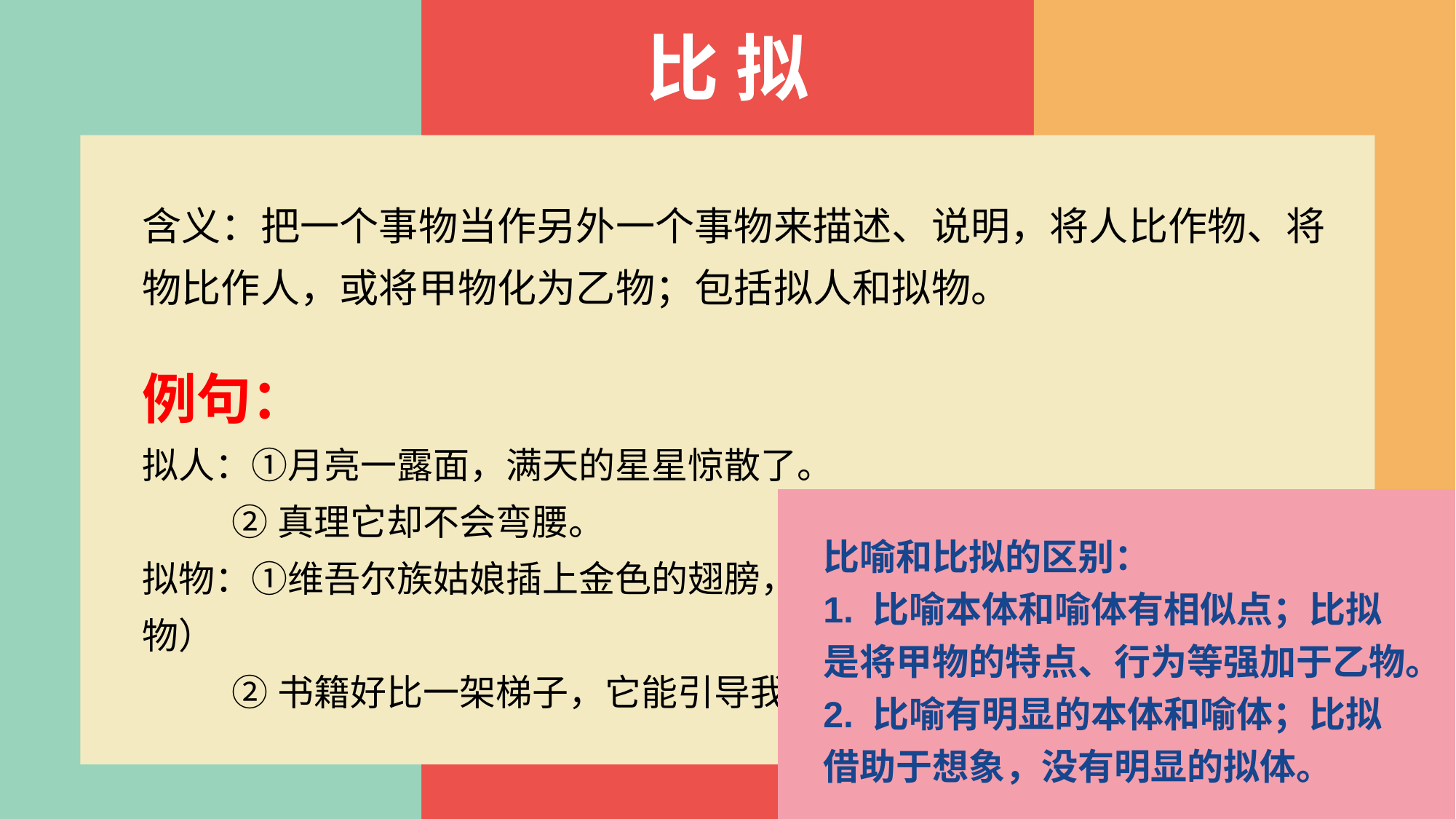

比 拟

含义：把一个事物当作另外一个事物来描述、说明，将人比作物、将物比作人，或将甲物化为乙物；包括拟人和拟物。
例句：
拟人：①月亮一露面，满天的星星惊散了。
           ②真理它却不会弯腰。
拟物：①维吾尔族姑娘插上金色的翅膀，在广阔的天地里飞翔。（人拟物）
           ②书籍好比一架梯子，它能引导我们登上知识的殿堂。（物拟物）

比喻和比拟的区别：
1. 比喻本体和喻体有相似点；比拟是将甲物的特点、行为等强加于乙物。
2. 比喻有明显的本体和喻体；比拟借助于想象，没有明显的拟体。